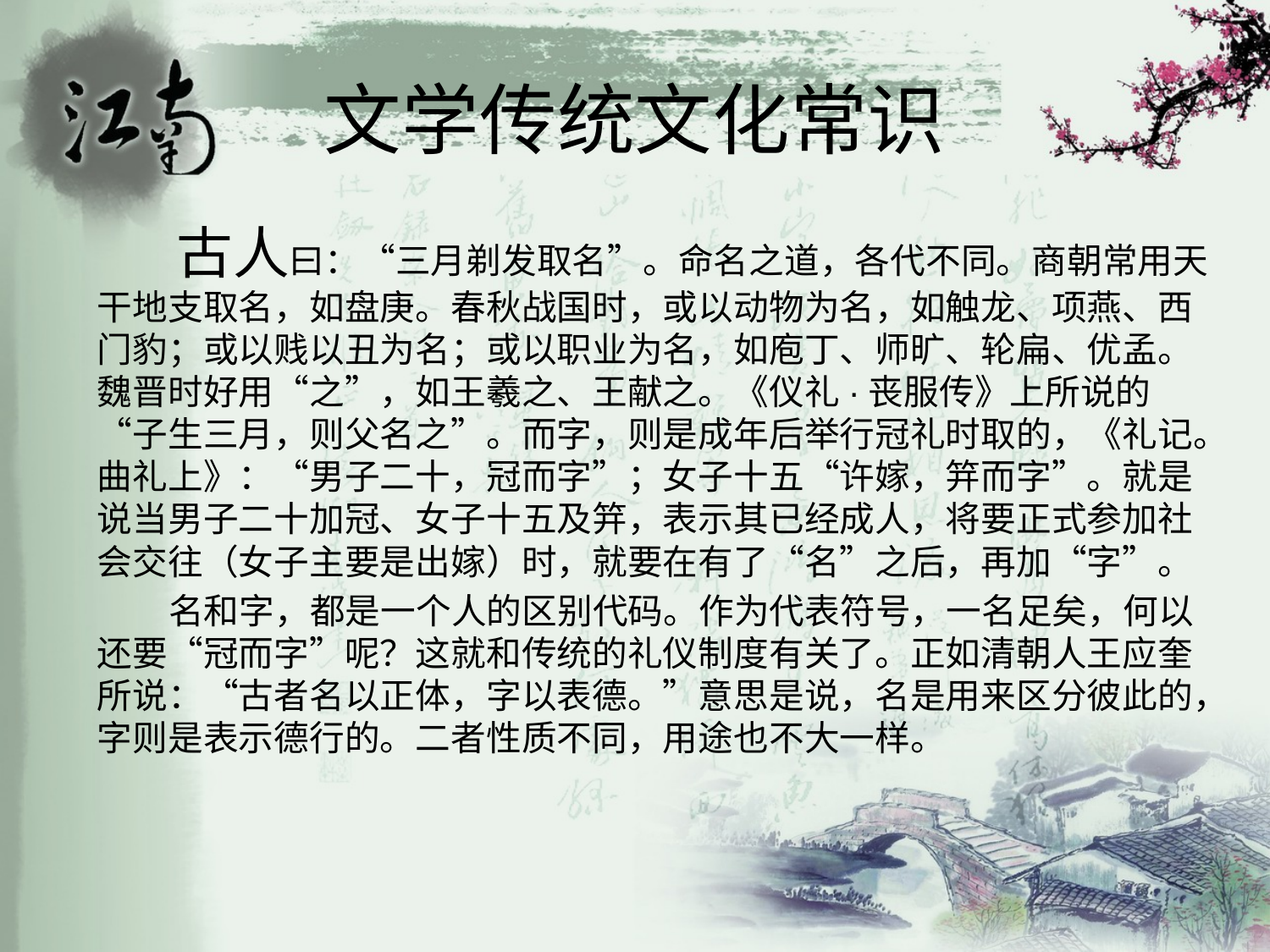

# 文学传统文化常识
         古人曰：“三月剃发取名”。命名之道，各代不同。商朝常用天干地支取名，如盘庚。春秋战国时，或以动物为名，如触龙、项燕、西门豹；或以贱以丑为名；或以职业为名，如庖丁、师旷、轮扁、优孟。魏晋时好用“之”，如王羲之、王献之。《仪礼·丧服传》上所说的“子生三月，则父名之”。而字，则是成年后举行冠礼时取的，《礼记。曲礼上》：“男子二十，冠而字”；女子十五“许嫁，笄而字”。就是说当男子二十加冠、女子十五及笄，表示其已经成人，将要正式参加社会交往（女子主要是出嫁）时，就要在有了“名”之后，再加“字”。
        名和字，都是一个人的区别代码。作为代表符号，一名足矣，何以还要“冠而字”呢？这就和传统的礼仪制度有关了。正如清朝人王应奎所说：“古者名以正体，字以表德。”意思是说，名是用来区分彼此的，字则是表示德行的。二者性质不同，用途也不大一样。